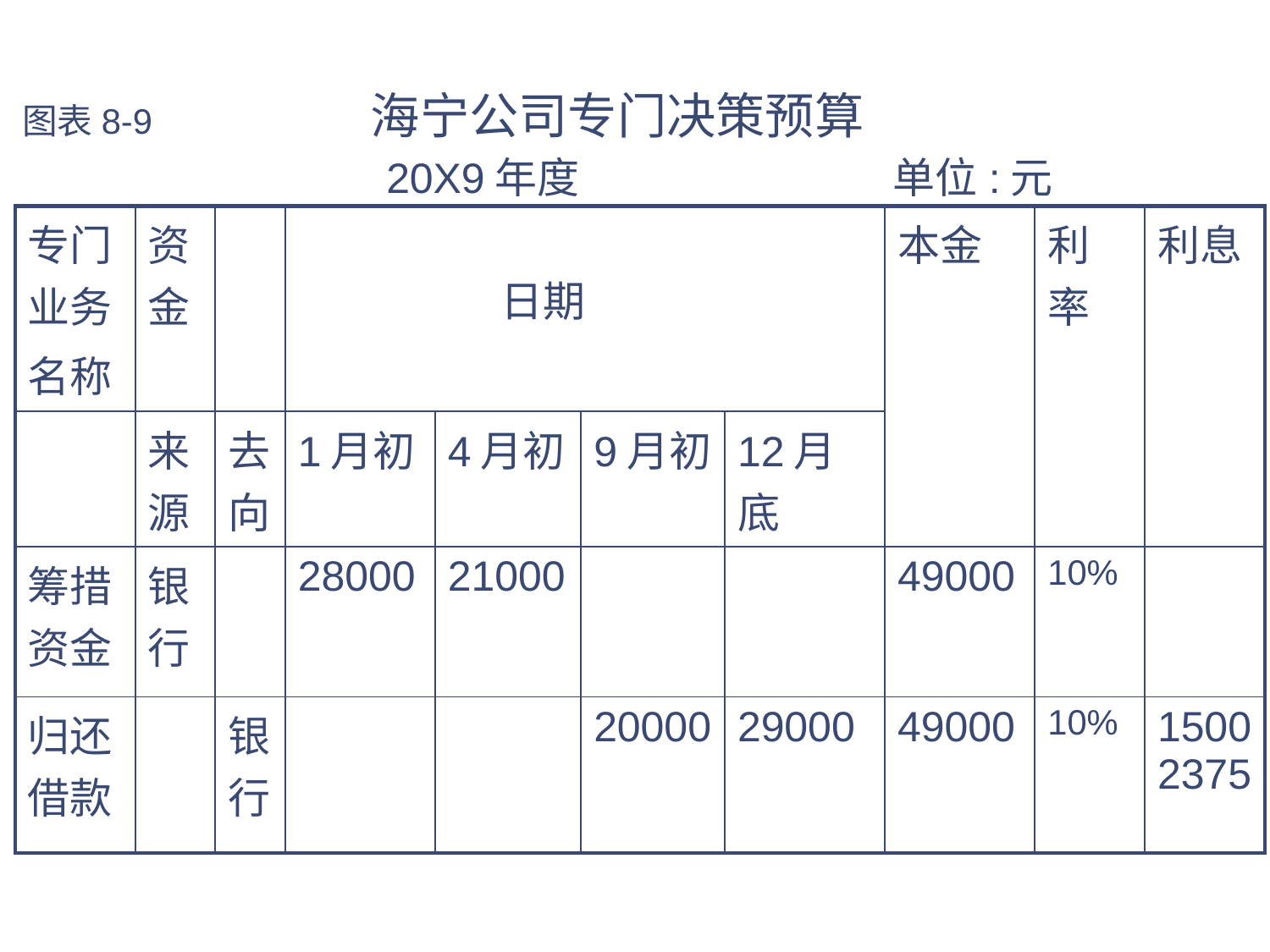

# 图表8-9               海宁公司专门决策预算 20X9年度                                 单位:元
| 专门业务 名称 | 资金 |  | 日期 |  |  |  | 本金 | 利率 | 利息 |
| --- | --- | --- | --- | --- | --- | --- | --- | --- | --- |
|  | 来源 | 去向 | 1月初 | 4月初 | 9月初 | 12月底 |  |  |  |
| 筹措资金 | 银行 |  | 28000 | 21000 |  |  | 49000 | 10% |  |
| 归还借款 |  | 银行 |  |  | 20000 | 29000 | 49000 | 10% | 15002375 |